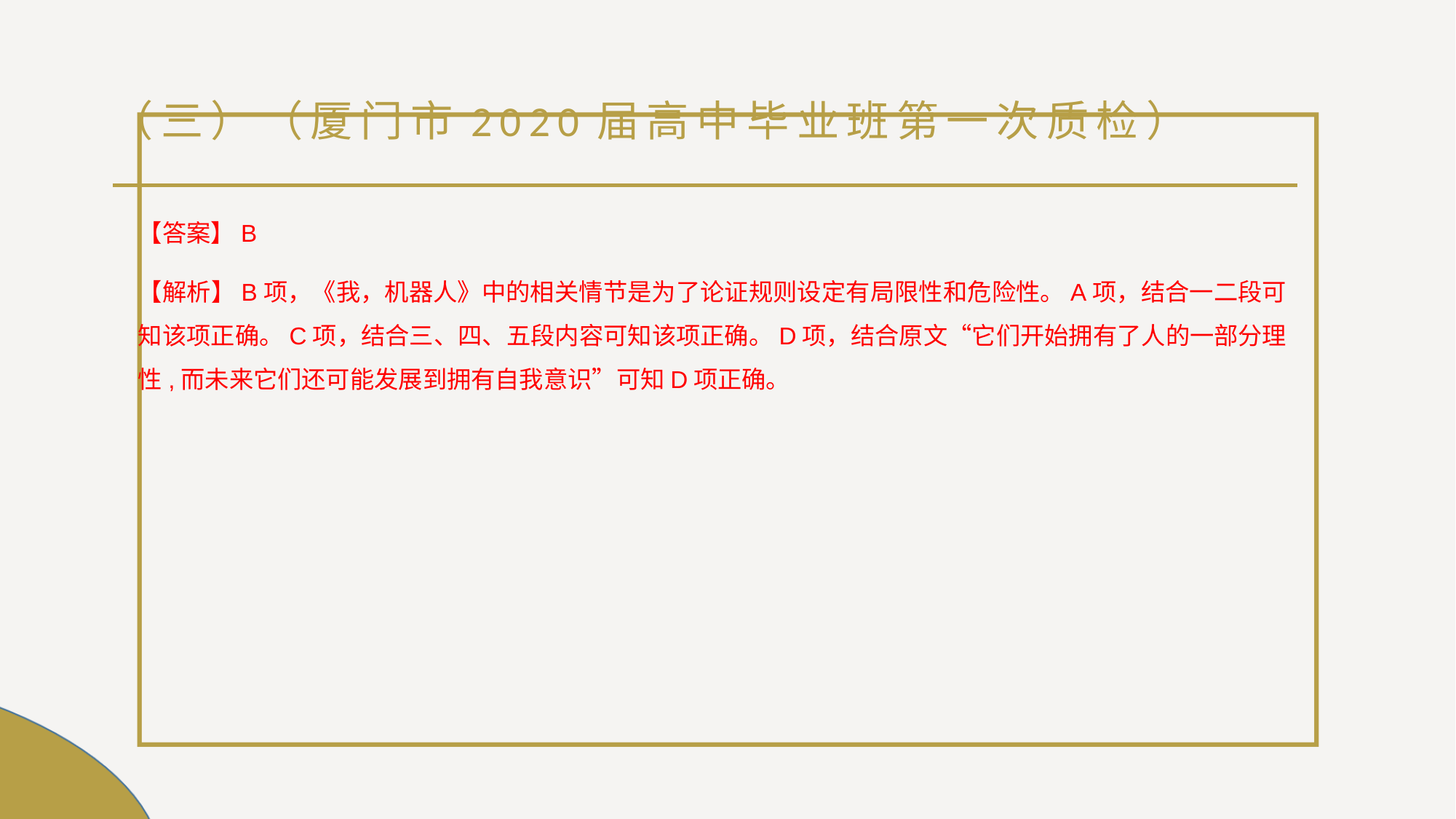

# （三）（厦门市2020届高中毕业班第一次质检）
【答案】B
【解析】B项，《我，机器人》中的相关情节是为了论证规则设定有局限性和危险性。A项，结合一二段可知该项正确。C项，结合三、四、五段内容可知该项正确。D项，结合原文“它们开始拥有了人的一部分理性,而未来它们还可能发展到拥有自我意识”可知D项正确。